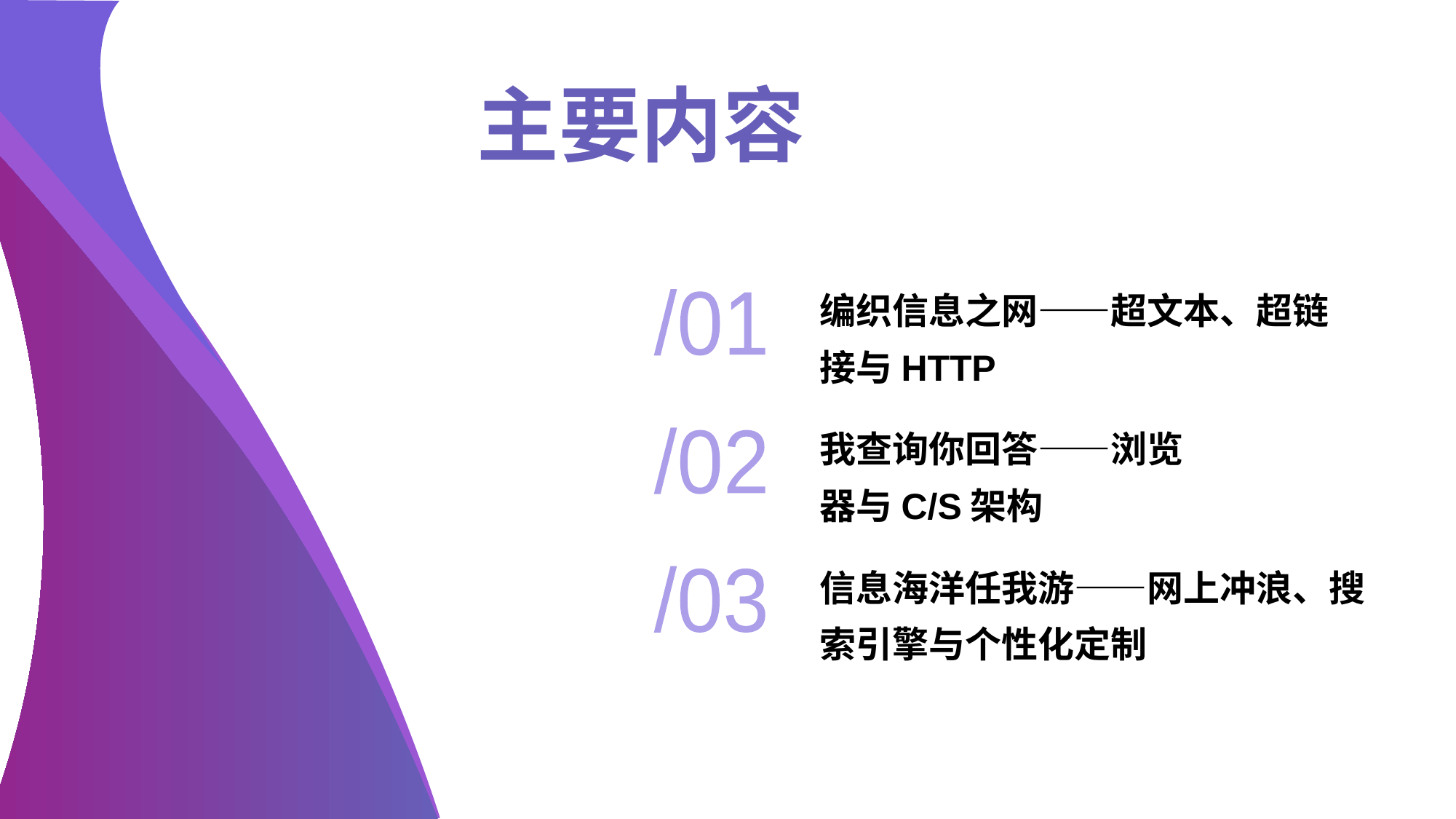

主要内容
# 编织信息之网——超文本、超链接与HTTP
/01
我查询你回答——浏览器与C/S架构
/02
信息海洋任我游——网上冲浪、搜索引擎与个性化定制
/03